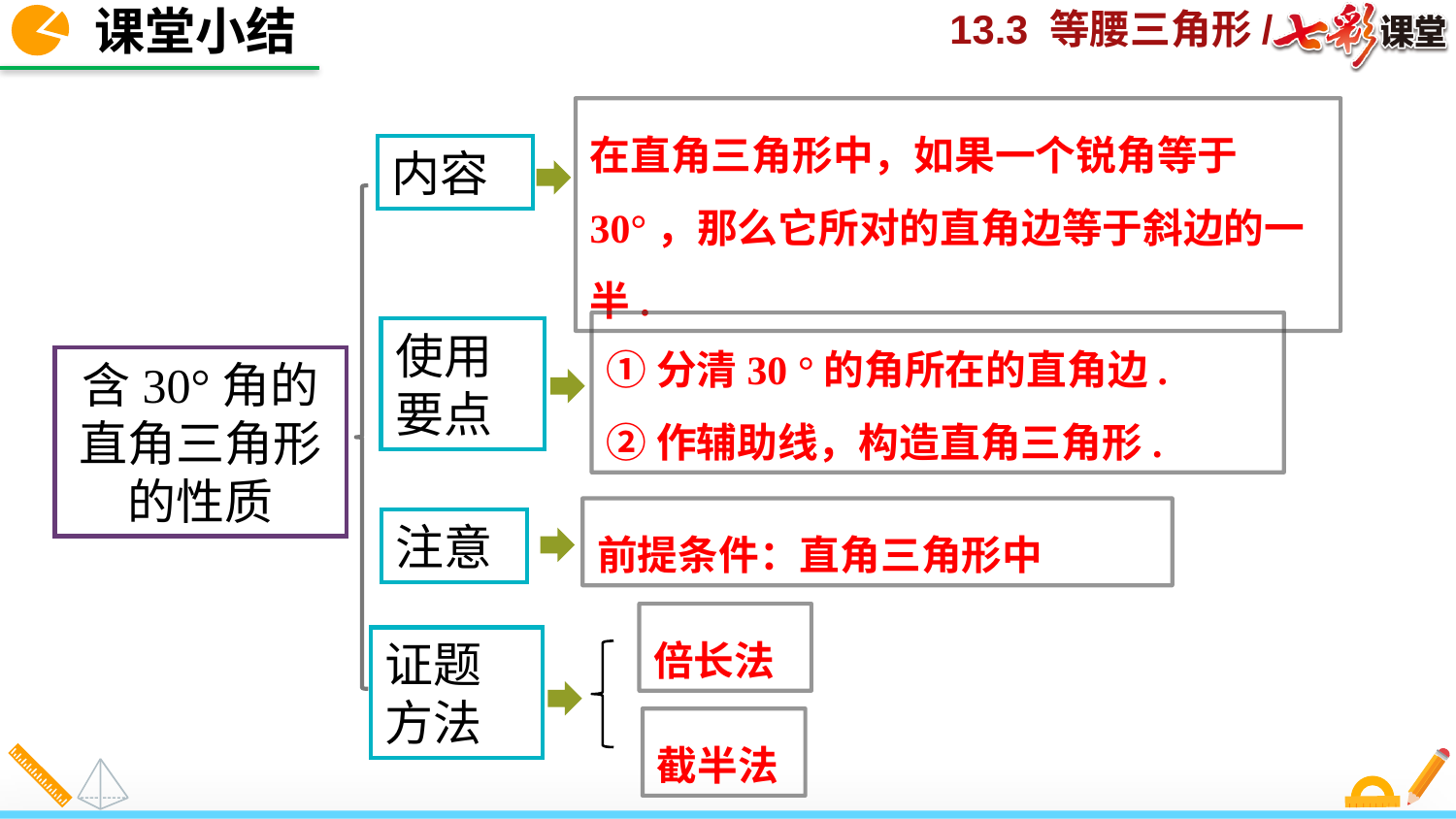

课堂小结

在直角三角形中，如果一个锐角等于30°，那么它所对的直角边等于斜边的一半.
内容

①分清30 °的角所在的直角边.
②作辅助线，构造直角三角形.
使用要点
含30°角的直角三角形的性质

前提条件：直角三角形中
注意

倍长法
证题方法

截半法